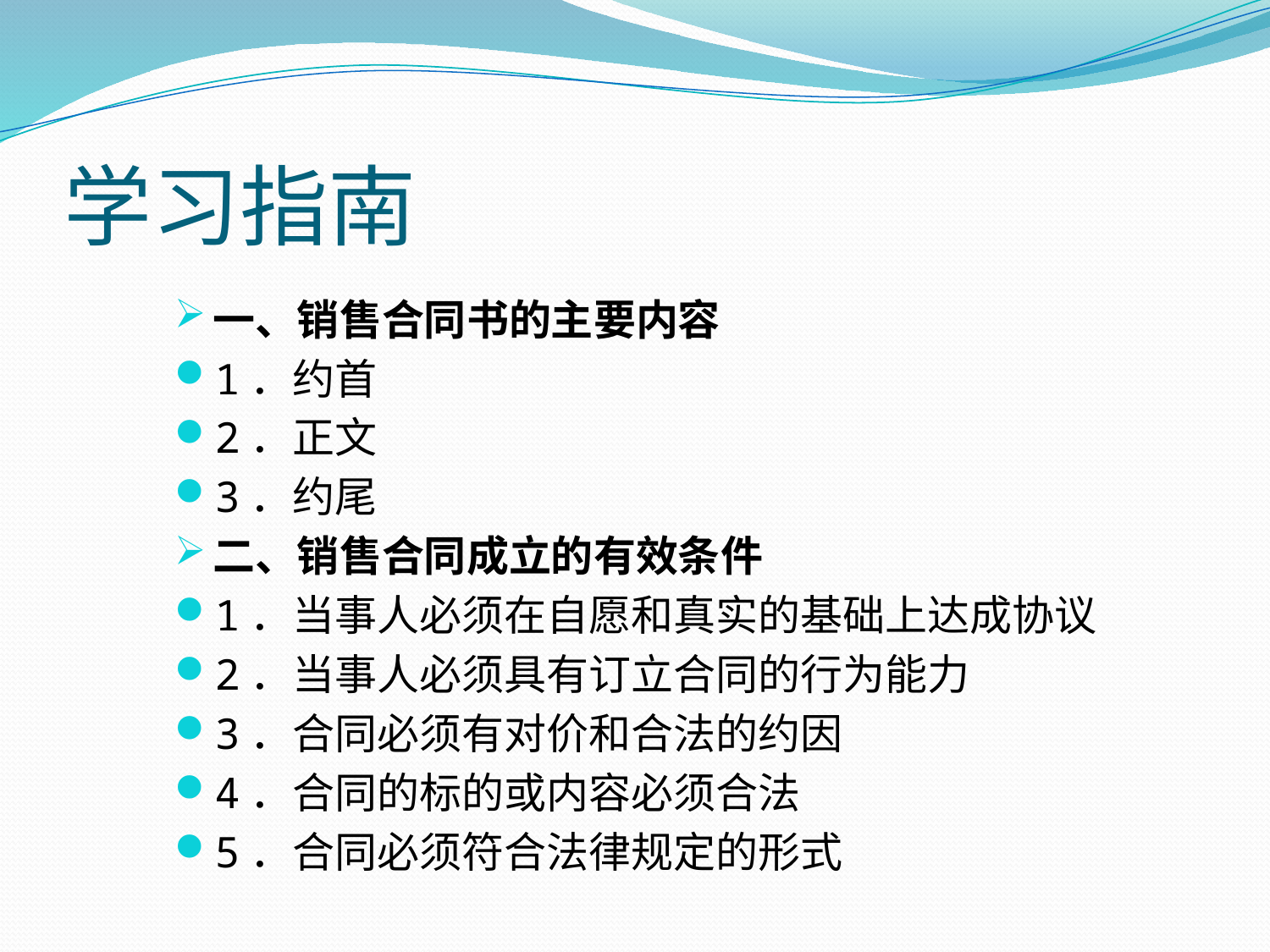

# 学习指南
一、销售合同书的主要内容
1．约首
2．正文
3．约尾
二、销售合同成立的有效条件
1．当事人必须在自愿和真实的基础上达成协议
2．当事人必须具有订立合同的行为能力
3．合同必须有对价和合法的约因
4．合同的标的或内容必须合法
5．合同必须符合法律规定的形式